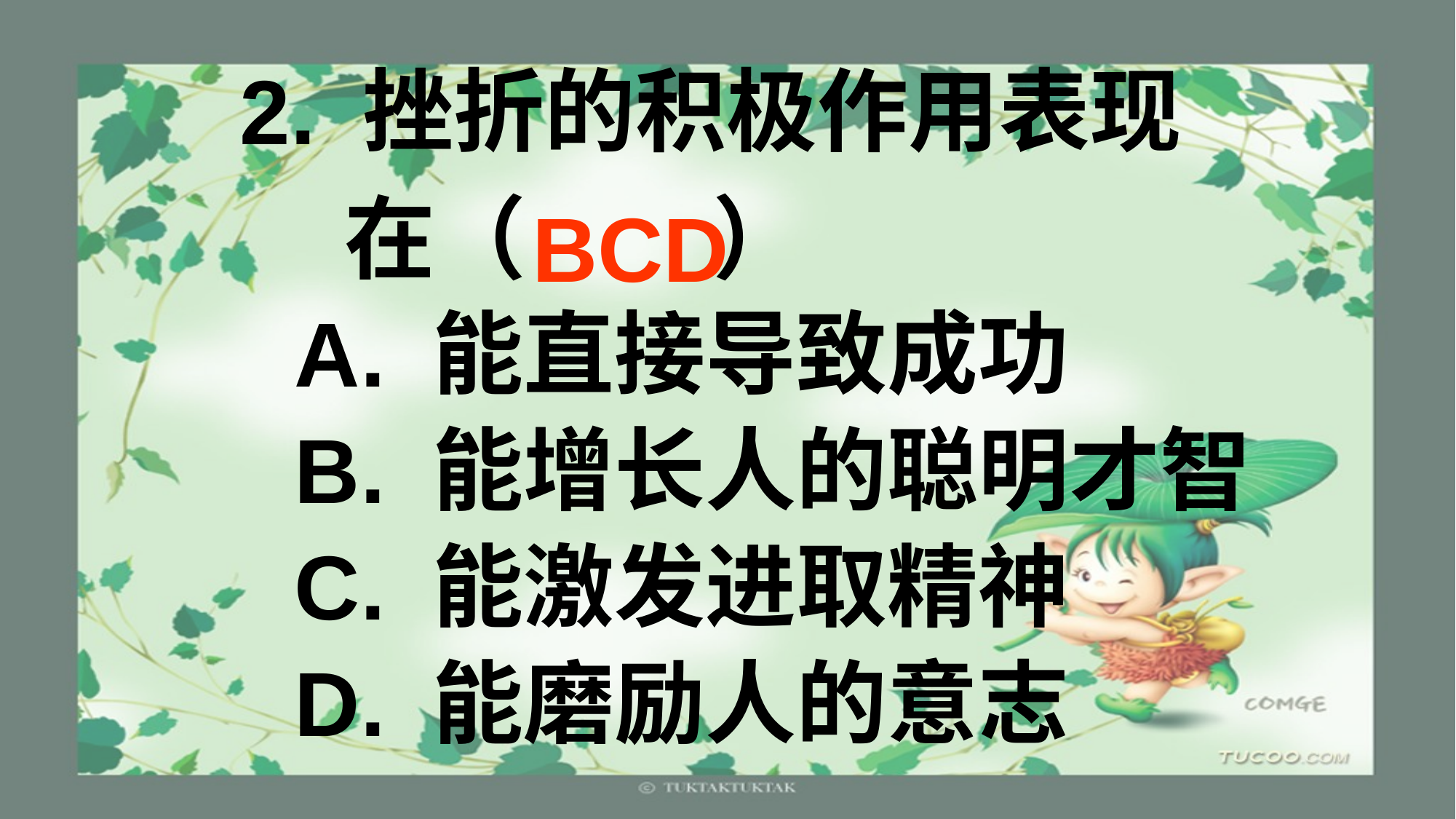

# 2. 挫折的积极作用表现
    在（         ）
A. 能直接导致成功
B. 能增长人的聪明才智
C. 能激发进取精神
D. 能磨励人的意志

BCD